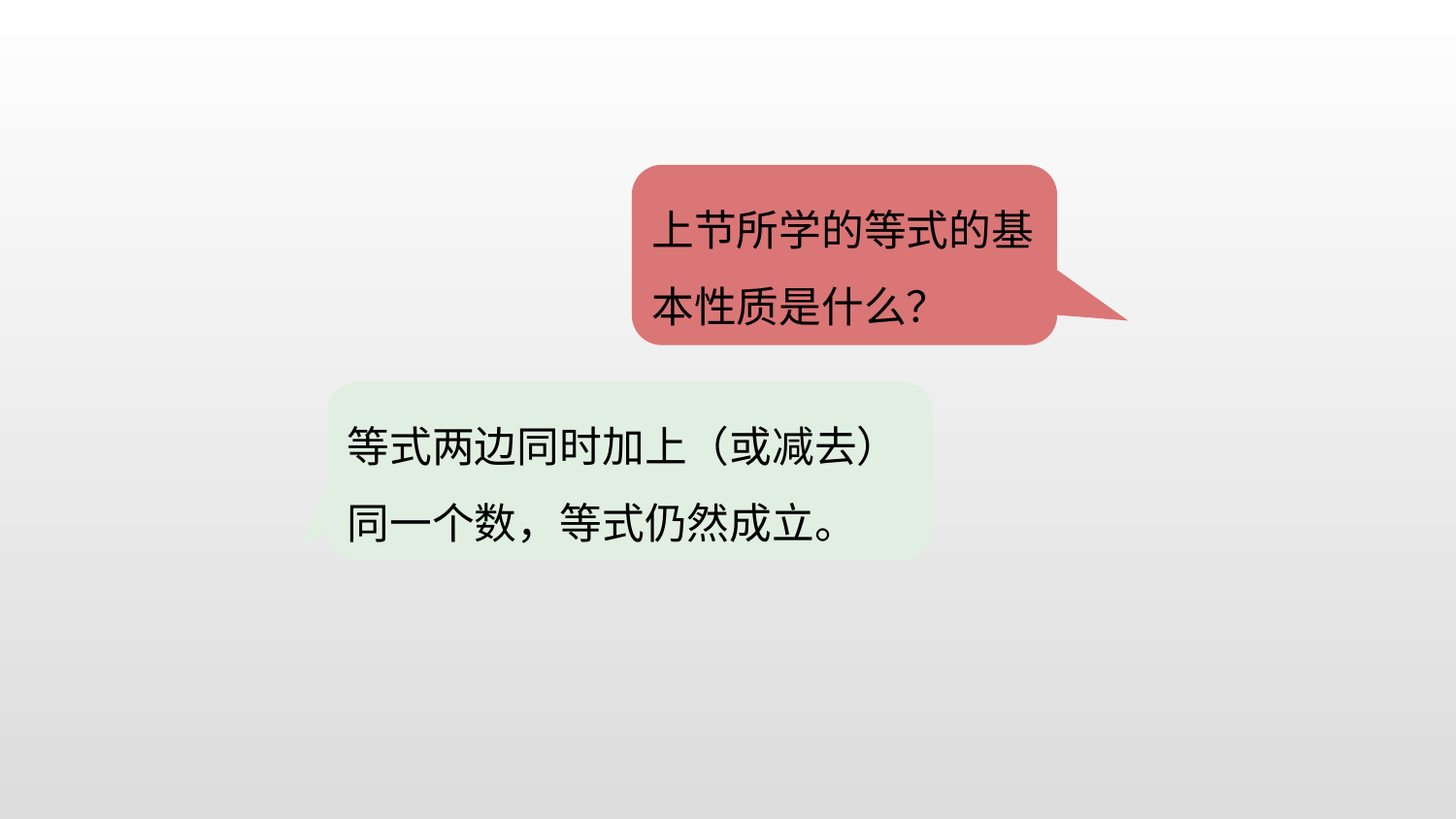

上节所学的等式的基本性质是什么？
等式两边同时加上（或减去）同一个数，等式仍然成立。